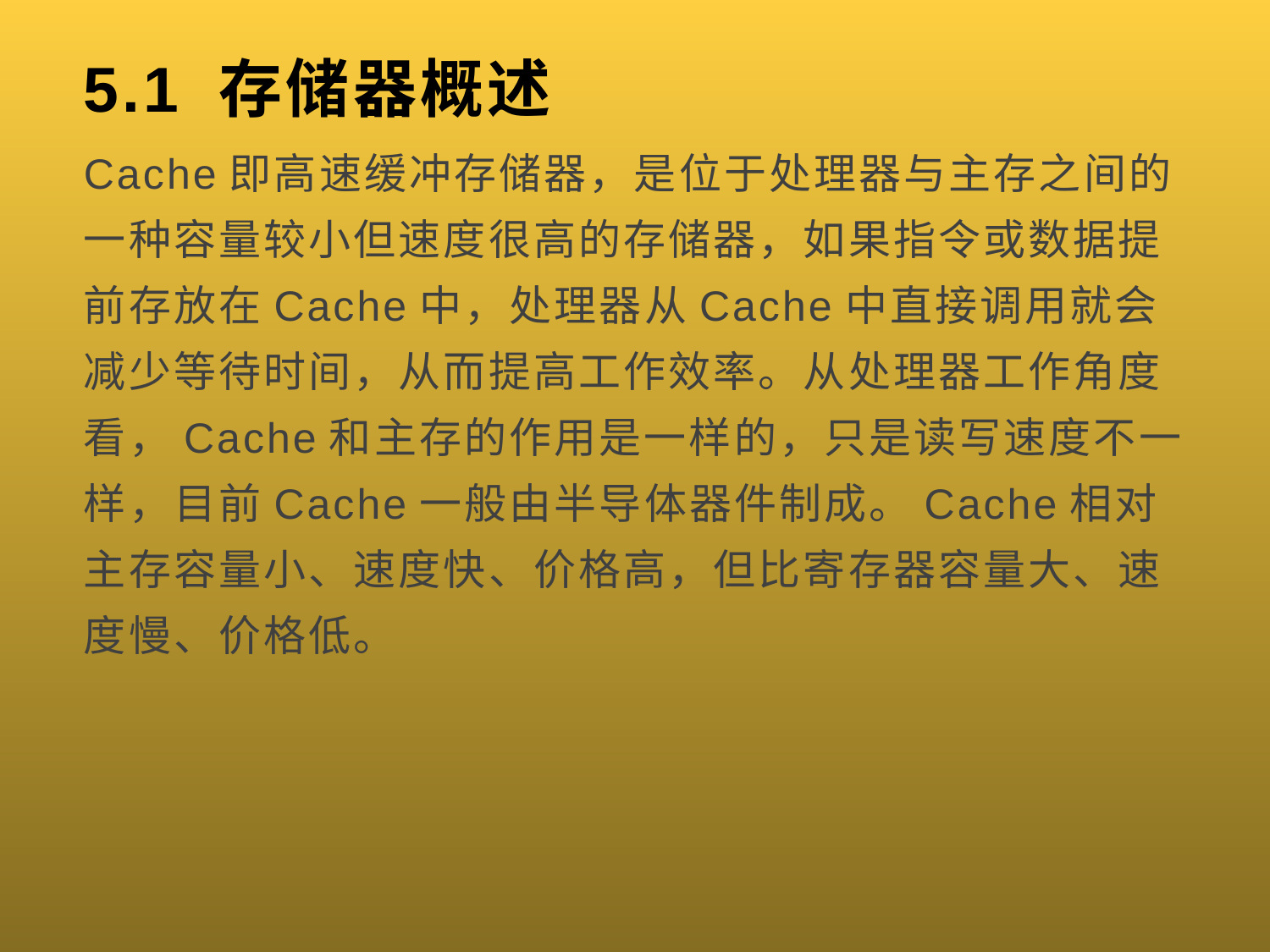

# 5.1 存储器概述
Cache即高速缓冲存储器，是位于处理器与主存之间的一种容量较小但速度很高的存储器，如果指令或数据提前存放在Cache中，处理器从Cache中直接调用就会减少等待时间，从而提高工作效率。从处理器工作角度看，Cache和主存的作用是一样的，只是读写速度不一样，目前Cache一般由半导体器件制成。Cache相对主存容量小、速度快、价格高，但比寄存器容量大、速度慢、价格低。